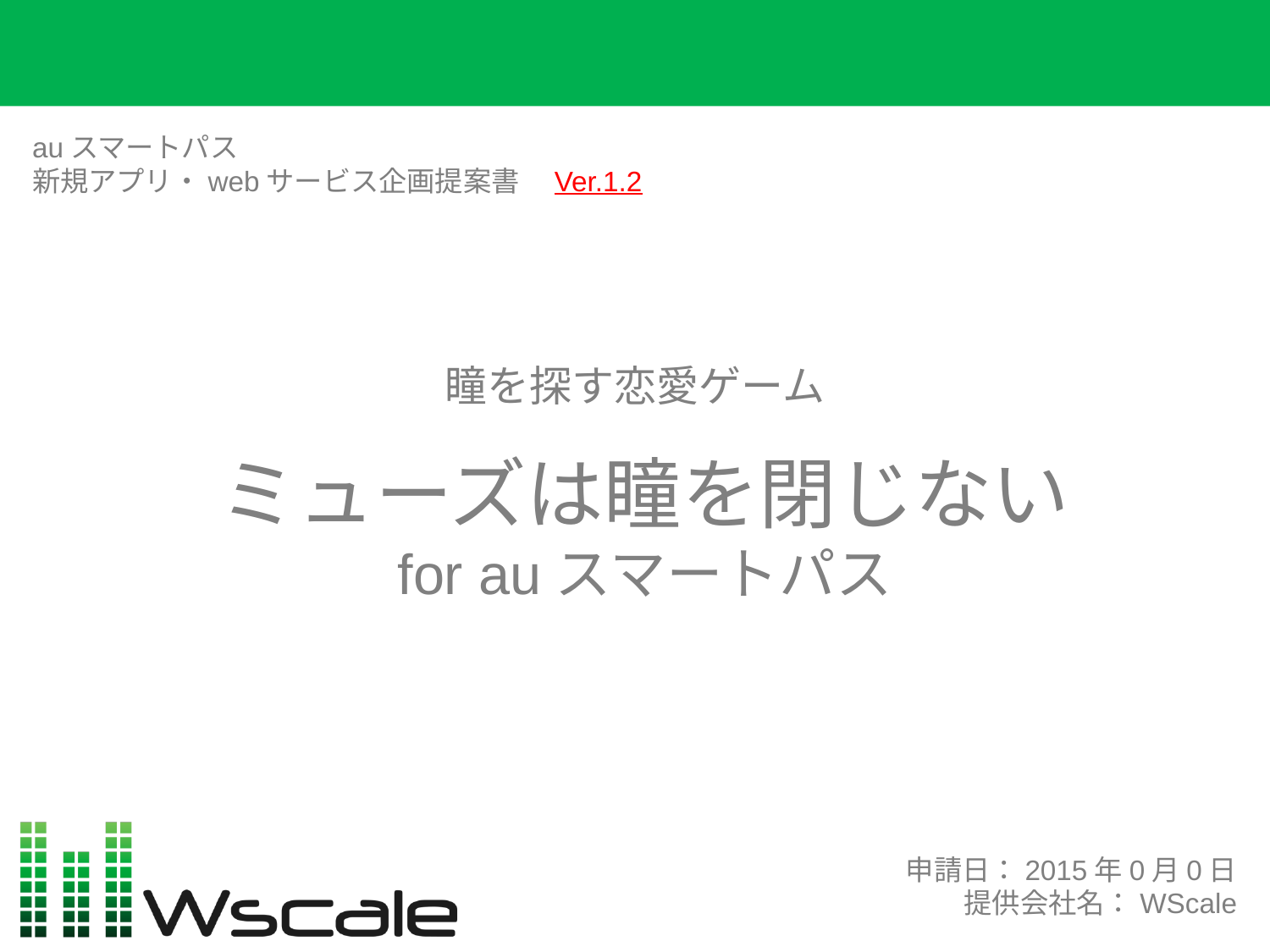

auスマートパス
新規アプリ・webサービス企画提案書　Ver.1.2
瞳を探す恋愛ゲーム
ミューズは瞳を閉じない
for auスマートパス
申請日：2015年0月0日
提供会社名：WScale